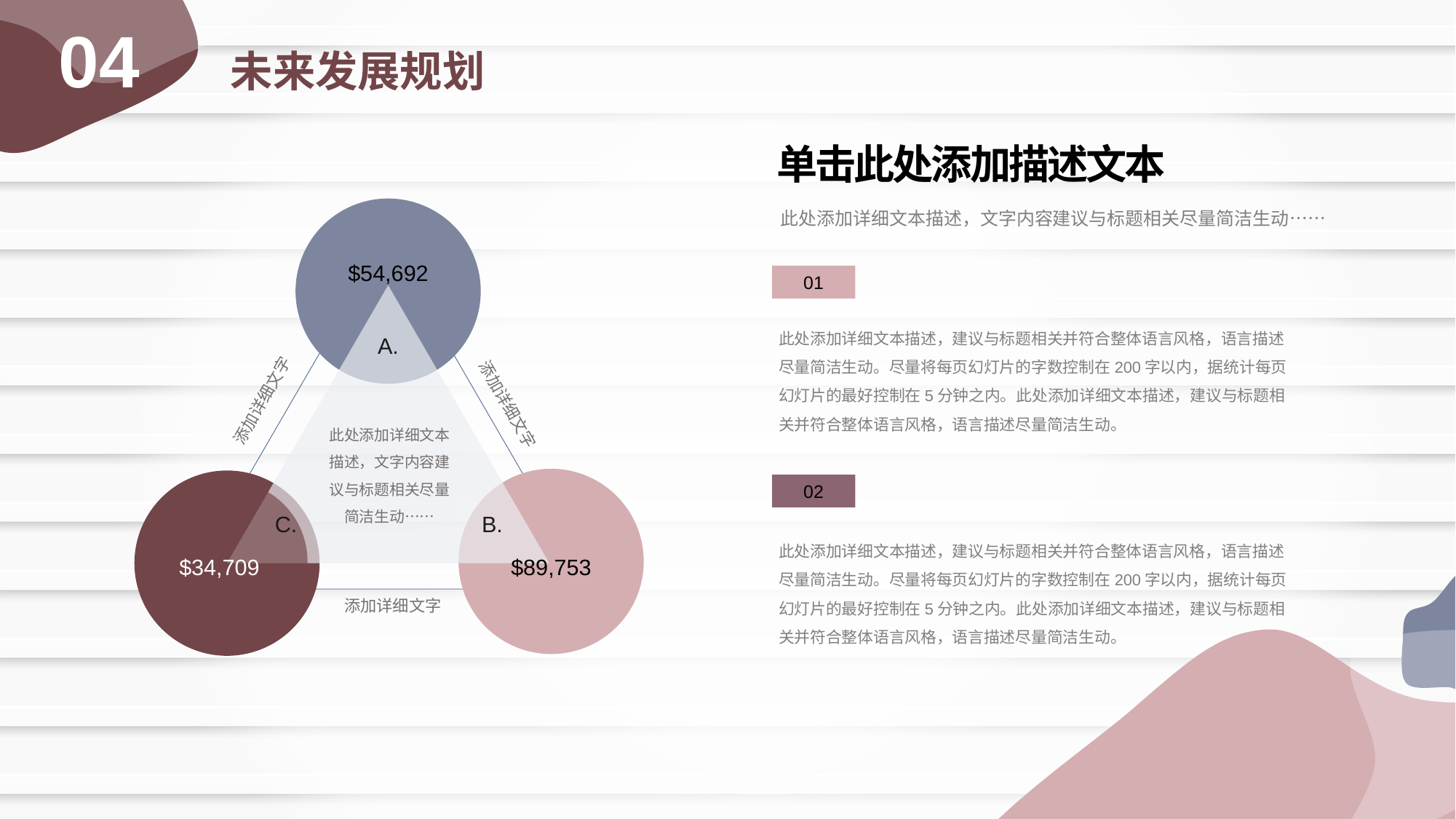

04
未来发展规划
单击此处添加描述文本
此处添加详细文本描述，文字内容建议与标题相关尽量简洁生动……

$54,692

A.
添加详细文字
添加详细文字
此处添加详细文本描述，文字内容建议与标题相关尽量简洁生动……

C.
B.
$34,709
$89,753
添加详细文字
01
此处添加详细文本描述，建议与标题相关并符合整体语言风格，语言描述尽量简洁生动。尽量将每页幻灯片的字数控制在200字以内，据统计每页幻灯片的最好控制在5分钟之内。此处添加详细文本描述，建议与标题相关并符合整体语言风格，语言描述尽量简洁生动。
02
此处添加详细文本描述，建议与标题相关并符合整体语言风格，语言描述尽量简洁生动。尽量将每页幻灯片的字数控制在200字以内，据统计每页幻灯片的最好控制在5分钟之内。此处添加详细文本描述，建议与标题相关并符合整体语言风格，语言描述尽量简洁生动。